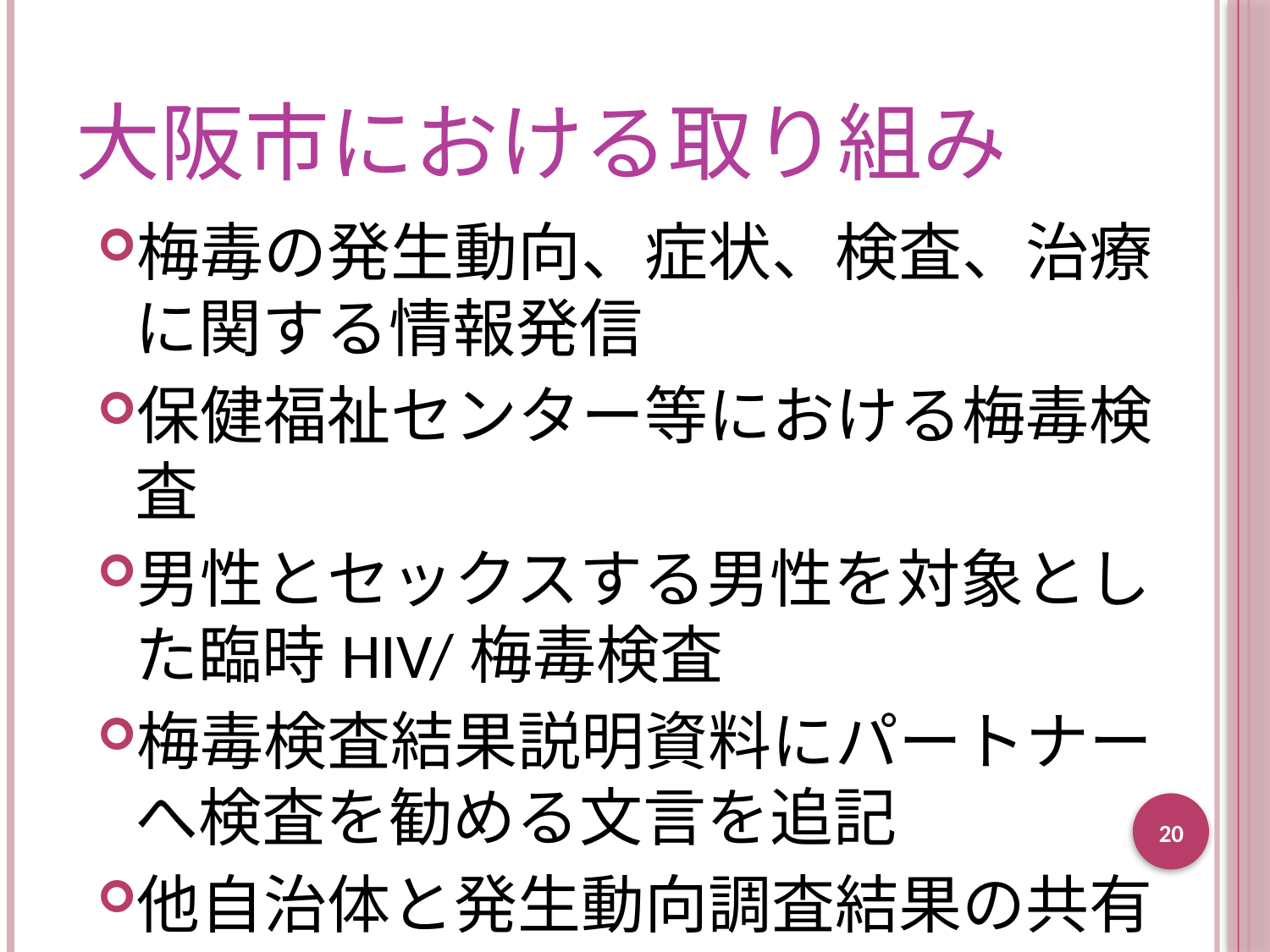

# 大阪市における取り組み
梅毒の発生動向、症状、検査、治療に関する情報発信
保健福祉センター等における梅毒検査
男性とセックスする男性を対象とした臨時HIV/梅毒検査
梅毒検査結果説明資料にパートナーへ検査を勧める文言を追記
他自治体と発生動向調査結果の共有

20